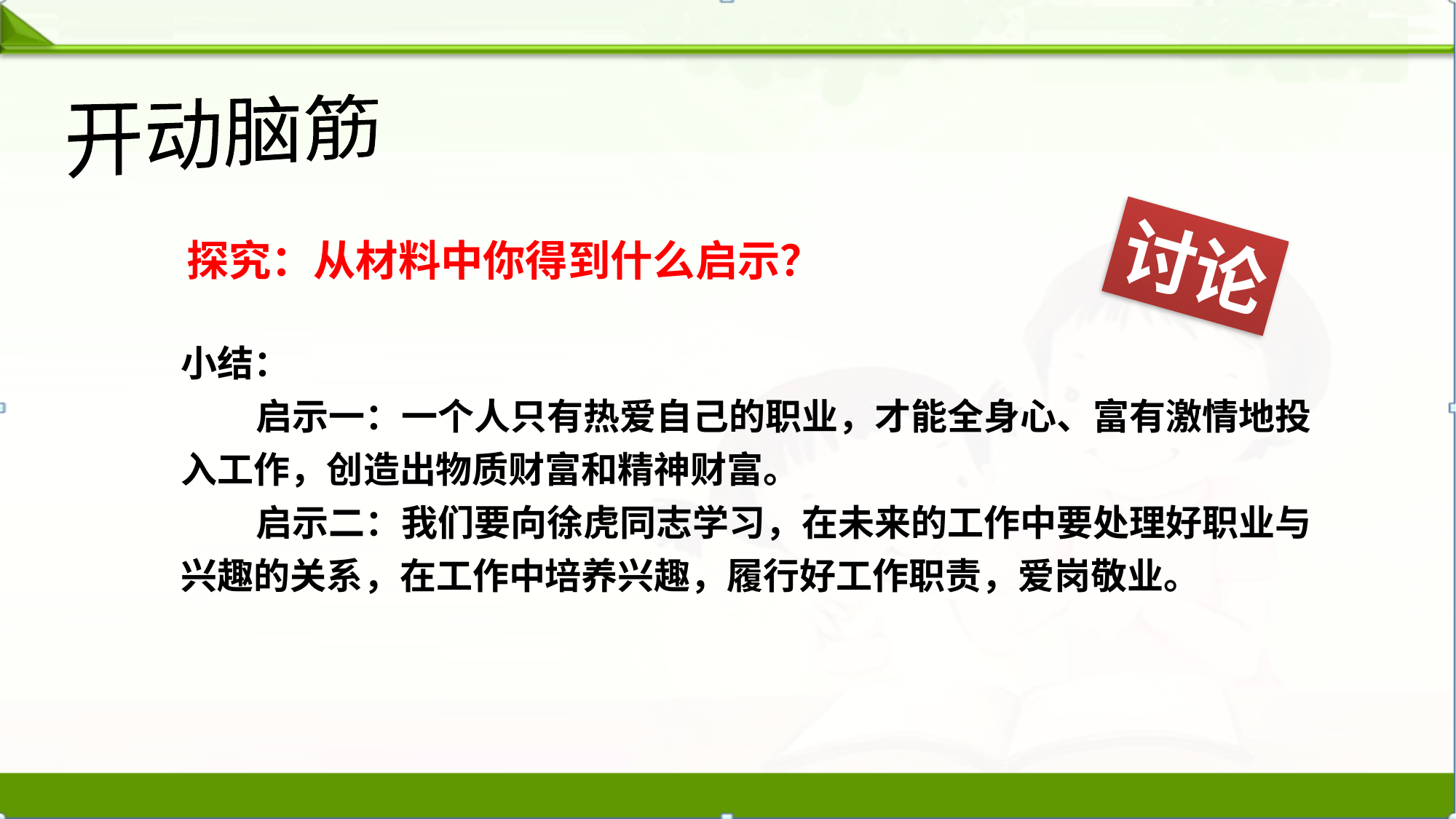

开动脑筋
探究：从材料中你得到什么启示？
讨论
小结：
        启示一：一个人只有热爱自己的职业，才能全身心、富有激情地投入工作，创造出物质财富和精神财富。
        启示二：我们要向徐虎同志学习，在未来的工作中要处理好职业与兴趣的关系，在工作中培养兴趣，履行好工作职责，爱岗敬业。